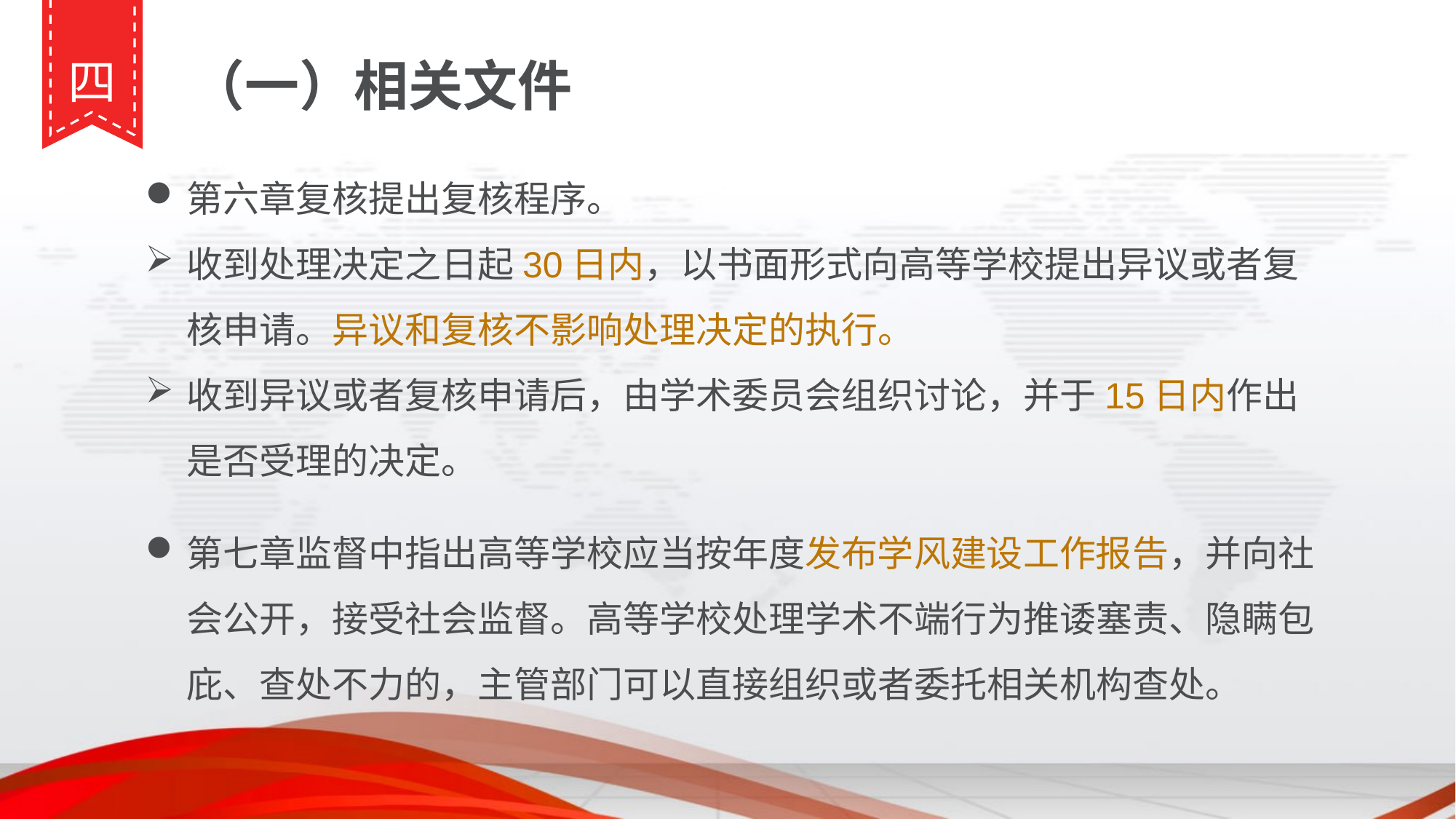

四
（一）相关文件
第六章复核提出复核程序。
收到处理决定之日起30日内，以书面形式向高等学校提出异议或者复核申请。异议和复核不影响处理决定的执行。
收到异议或者复核申请后，由学术委员会组织讨论，并于15日内作出是否受理的决定。

第七章监督中指出高等学校应当按年度发布学风建设工作报告，并向社会公开，接受社会监督。高等学校处理学术不端行为推诿塞责、隐瞒包庇、查处不力的，主管部门可以直接组织或者委托相关机构查处。